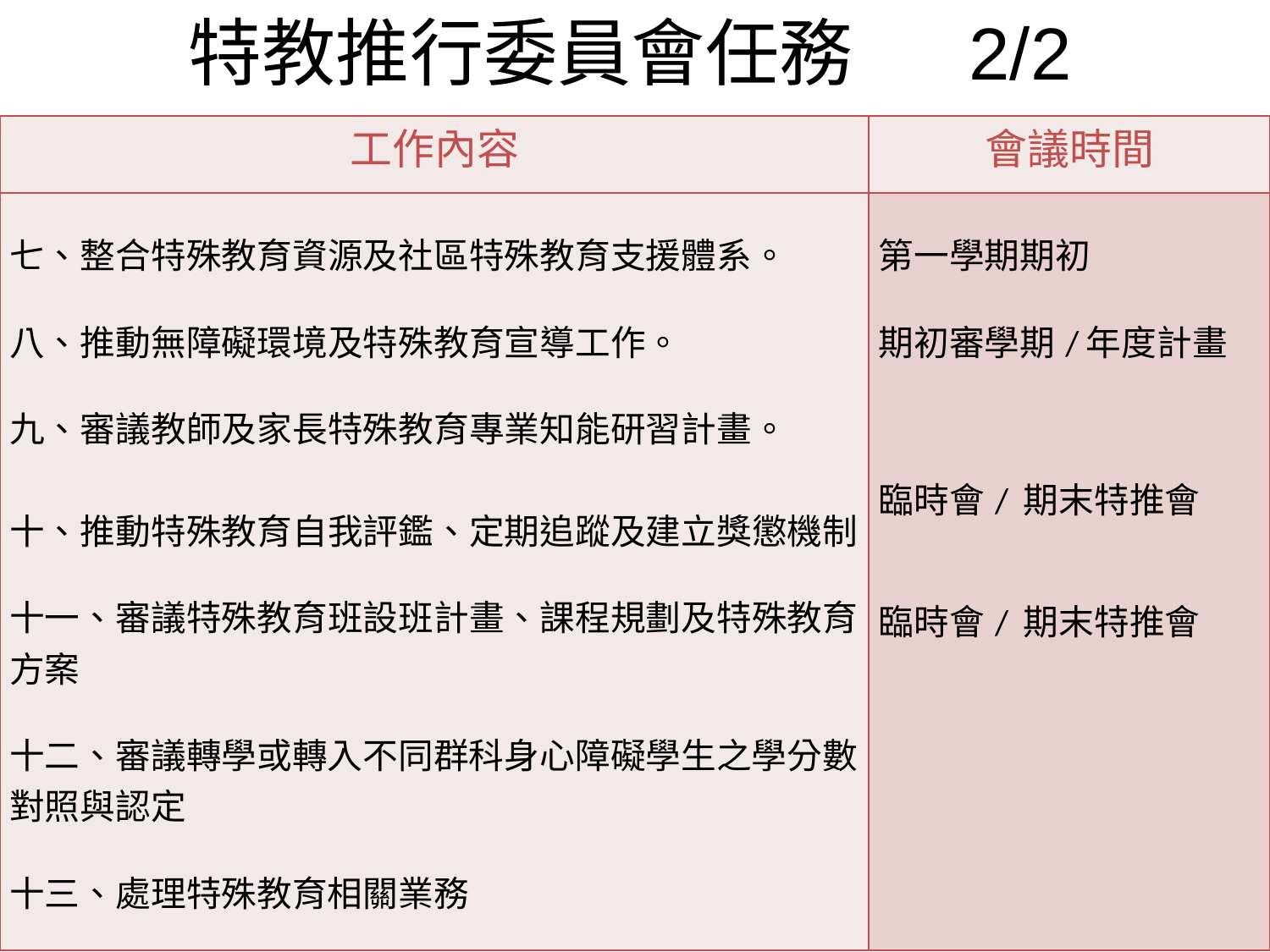

# 特教推行委員會任務      2/2
| 工作內容 | 會議時間 |
| --- | --- |
| 七、整合特殊教育資源及社區特殊教育支援體系。   八、推動無障礙環境及特殊教育宣導工作。   九、審議教師及家長特殊教育專業知能研習計畫。 十、推動特殊教育自我評鑑、定期追蹤及建立獎懲機制。   十一、審議特殊教育班設班計畫、課程規劃及特殊教育方案 十二、審議轉學或轉入不同群科身心障礙學生之學分數對照與認定 十三、處理特殊教育相關業務 | 第一學期期初 期初審學期/年度計畫 臨時會/ 期末特推會 臨時會/ 期末特推會 |